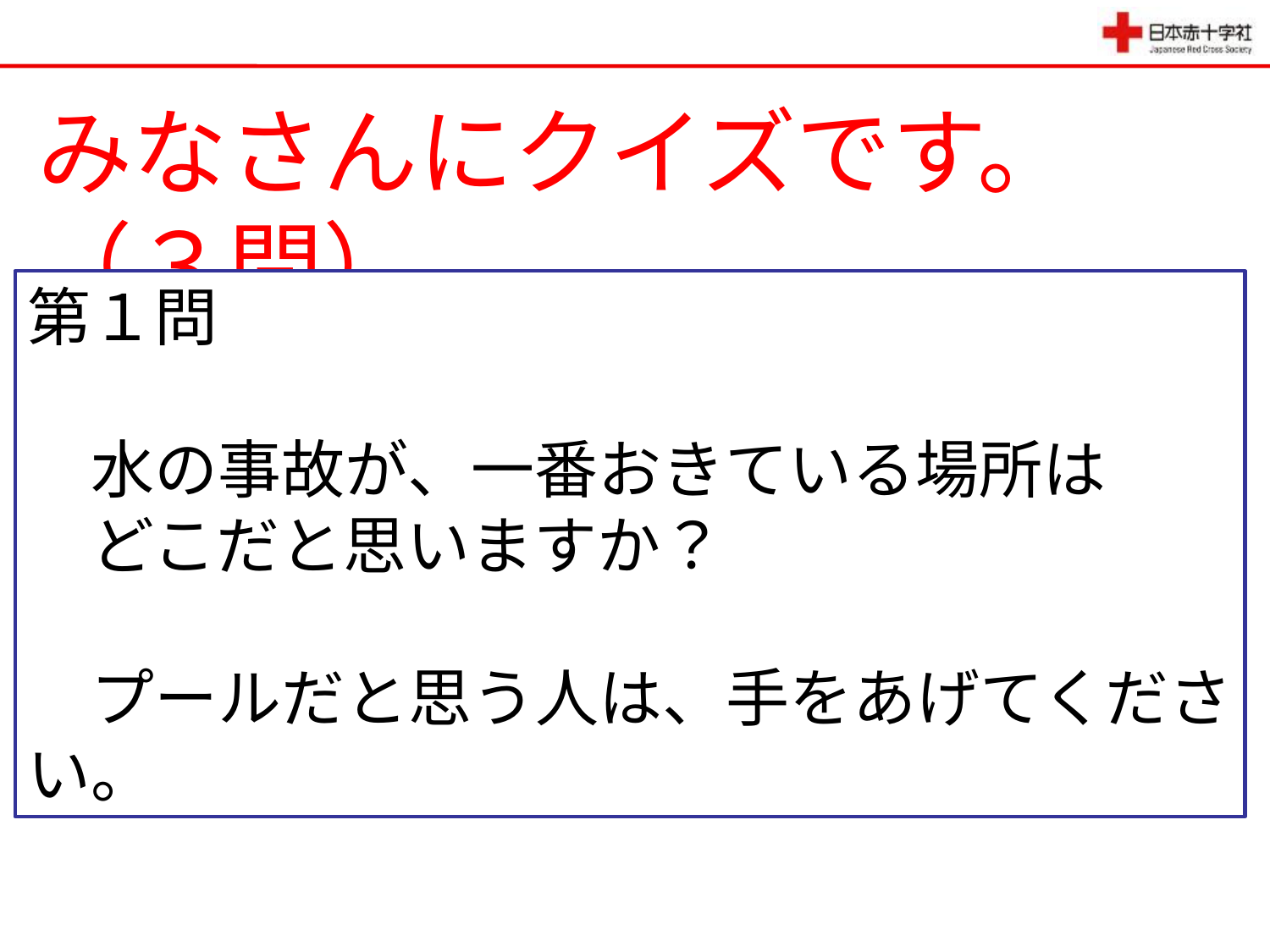

みなさんにクイズです。（３問）
第１問

　水の事故が、一番おきている場所は
　どこだと思いますか？

　プールだと思う人は、手をあげてください。